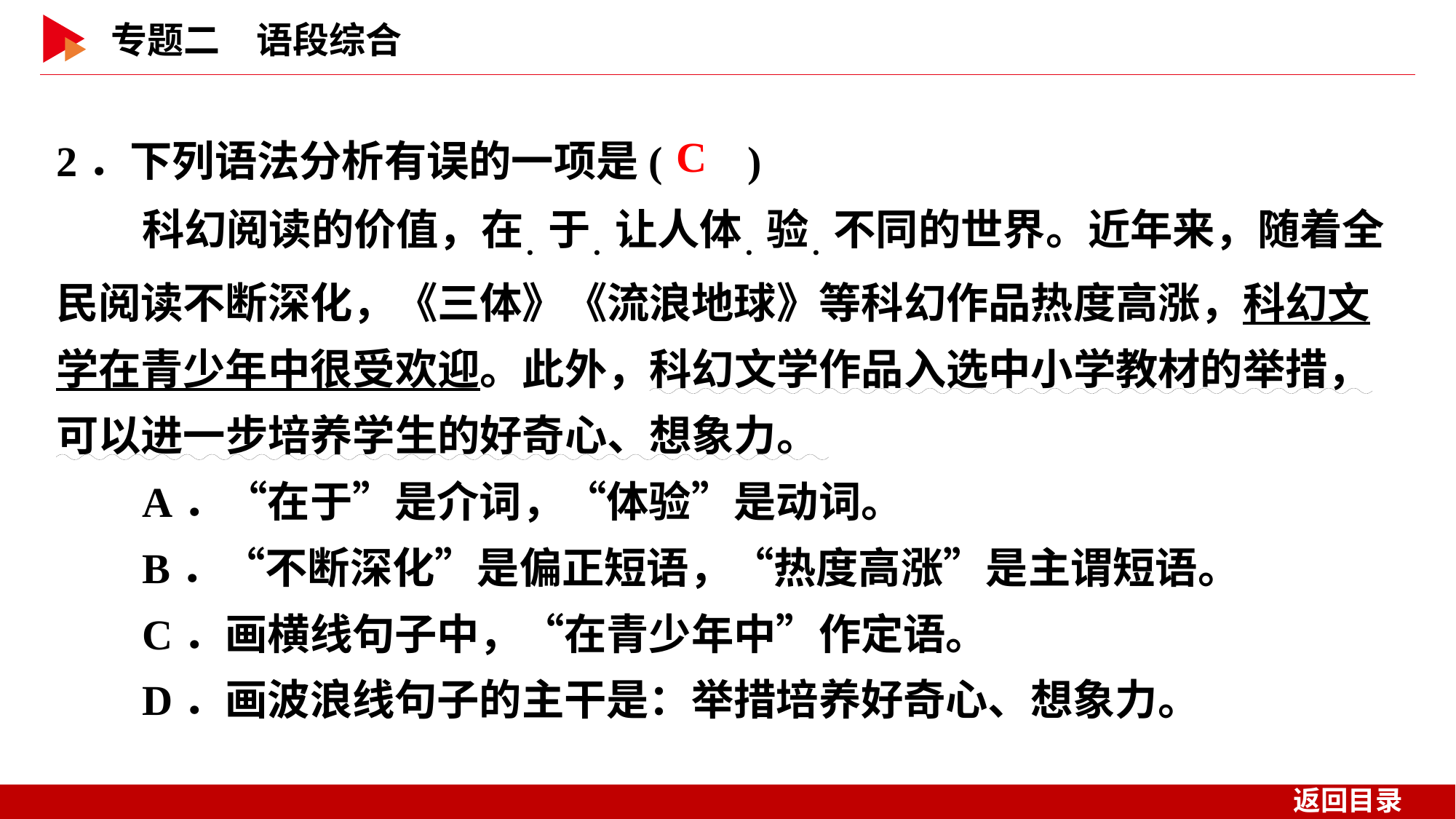

2．下列语法分析有误的一项是(        )
科幻阅读的价值，在．于．让人体．验．不同的世界。近年来，随着全民阅读不断深化，《三体》《流浪地球》等科幻作品热度高涨，科幻文学在青少年中很受欢迎。此外，科幻文学作品入选中小学教材的举措，可以进一步培养学生的好奇心、想象力。
A．“在于”是介词，“体验”是动词。
B．“不断深化”是偏正短语，“热度高涨”是主谓短语。
C．画横线句子中，“在青少年中”作定语。
D．画波浪线句子的主干是：举措培养好奇心、想象力。
   C